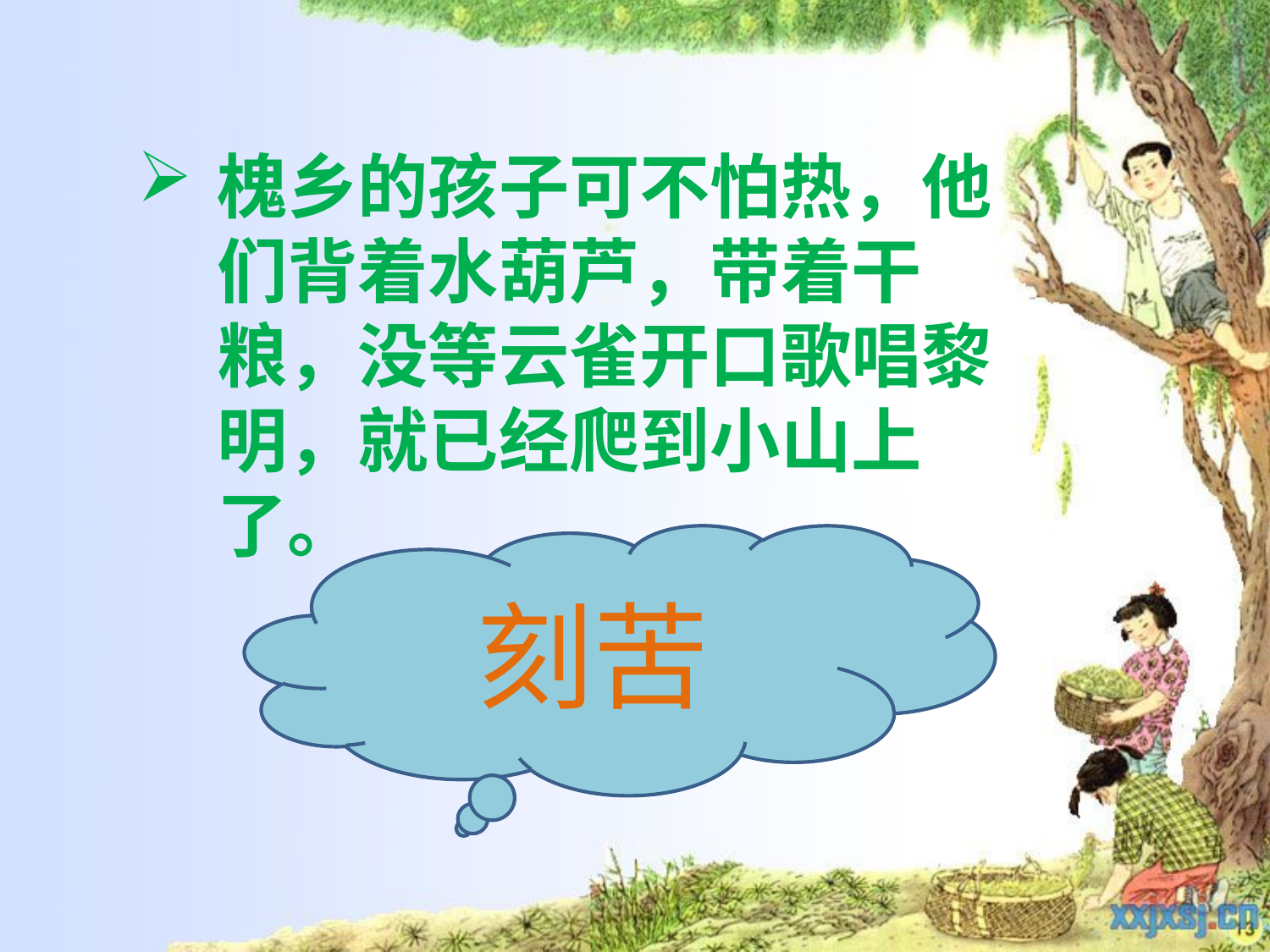

槐乡的孩子可不怕热，他们背着水葫芦，带着干粮，没等云雀开口歌唱黎明，就已经爬到小山上了。
刻苦